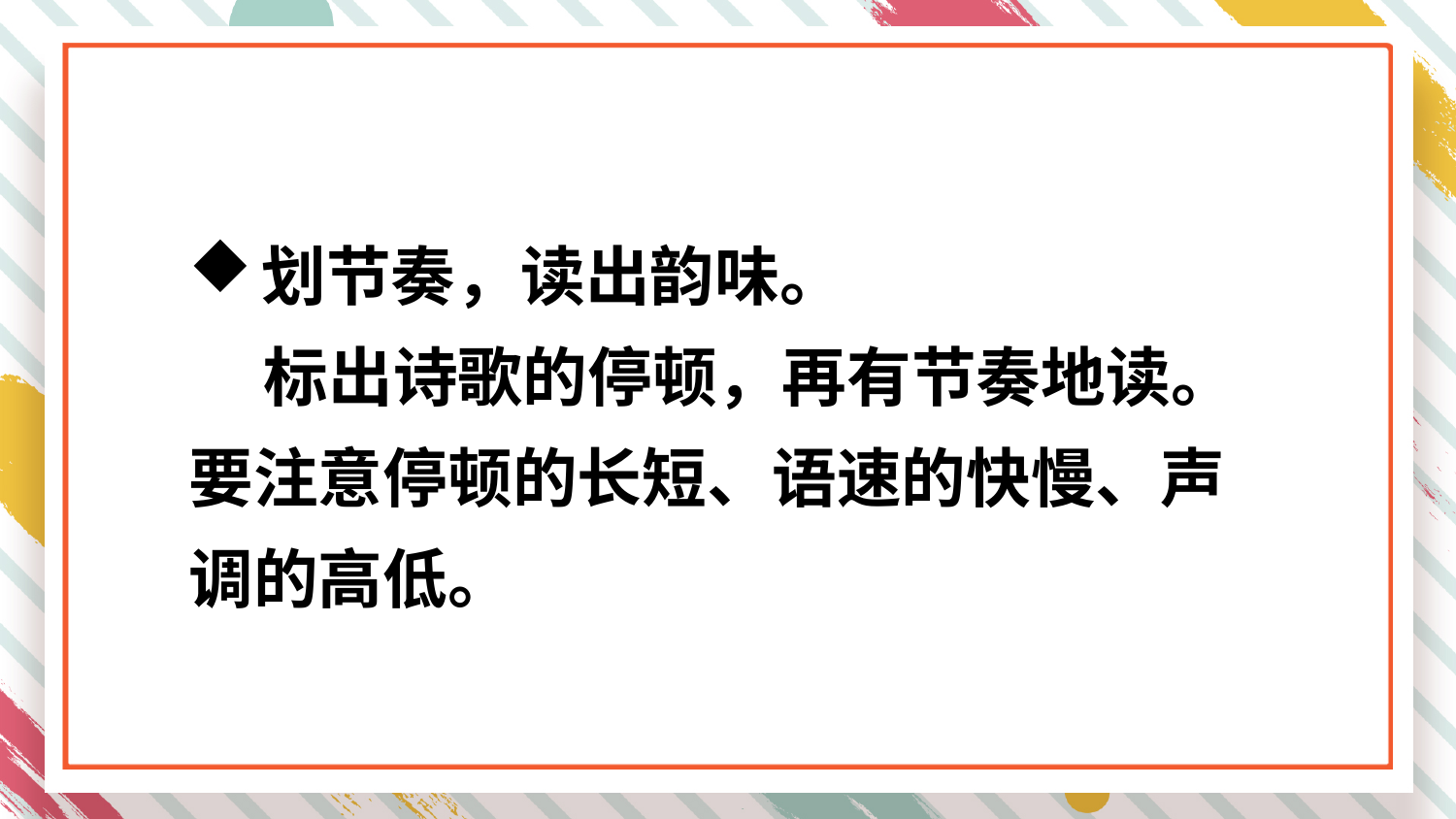

划节奏，读出韵味。
    标出诗歌的停顿，再有节奏地读。要注意停顿的长短、语速的快慢、声调的高低。